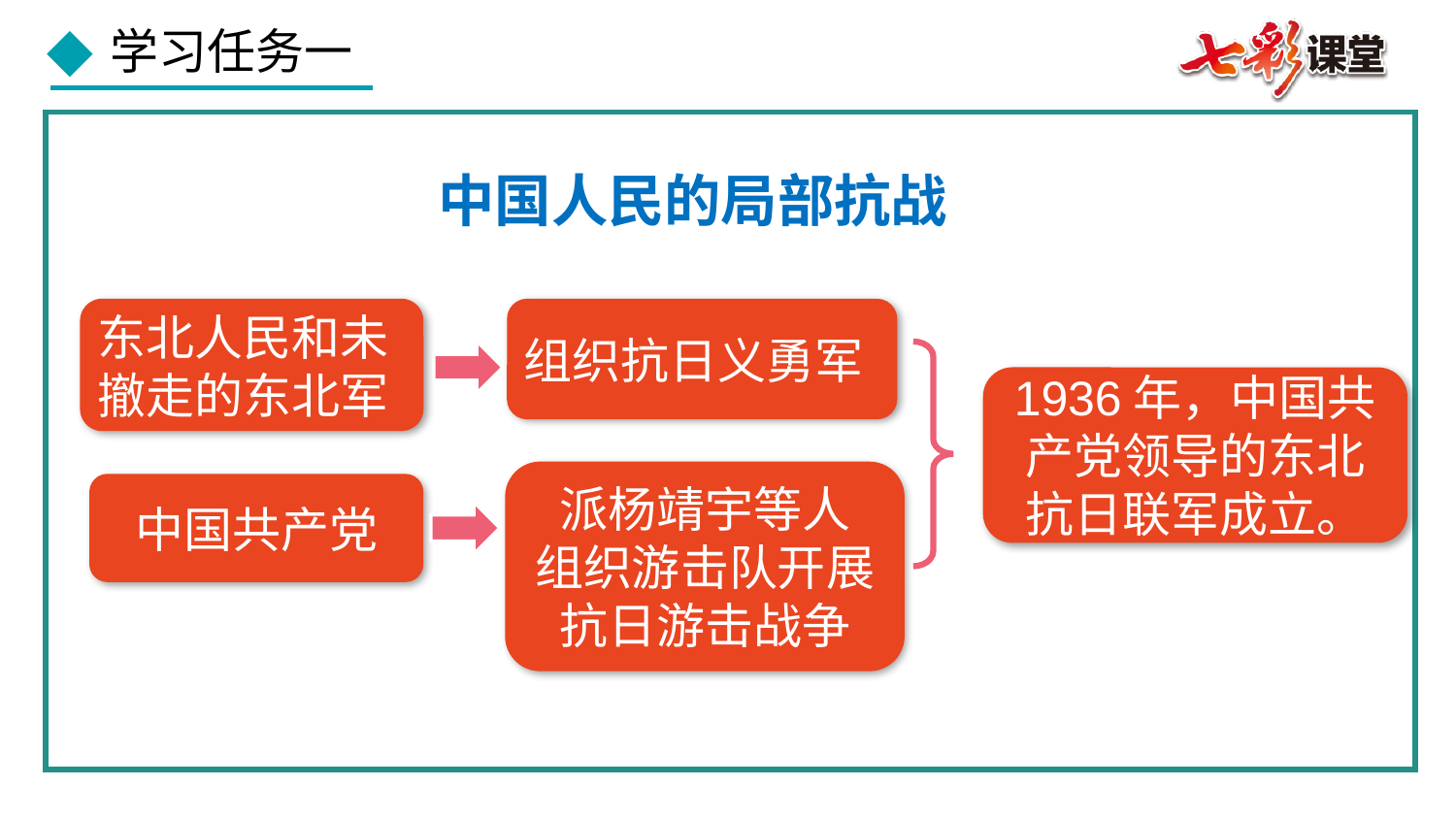

中国人民的局部抗战
东北人民和未撤走的东北军
组织抗日义勇军

1936年，中国共产党领导的东北抗日联军成立。
派杨靖宇等人
组织游击队开展
抗日游击战争
中国共产党